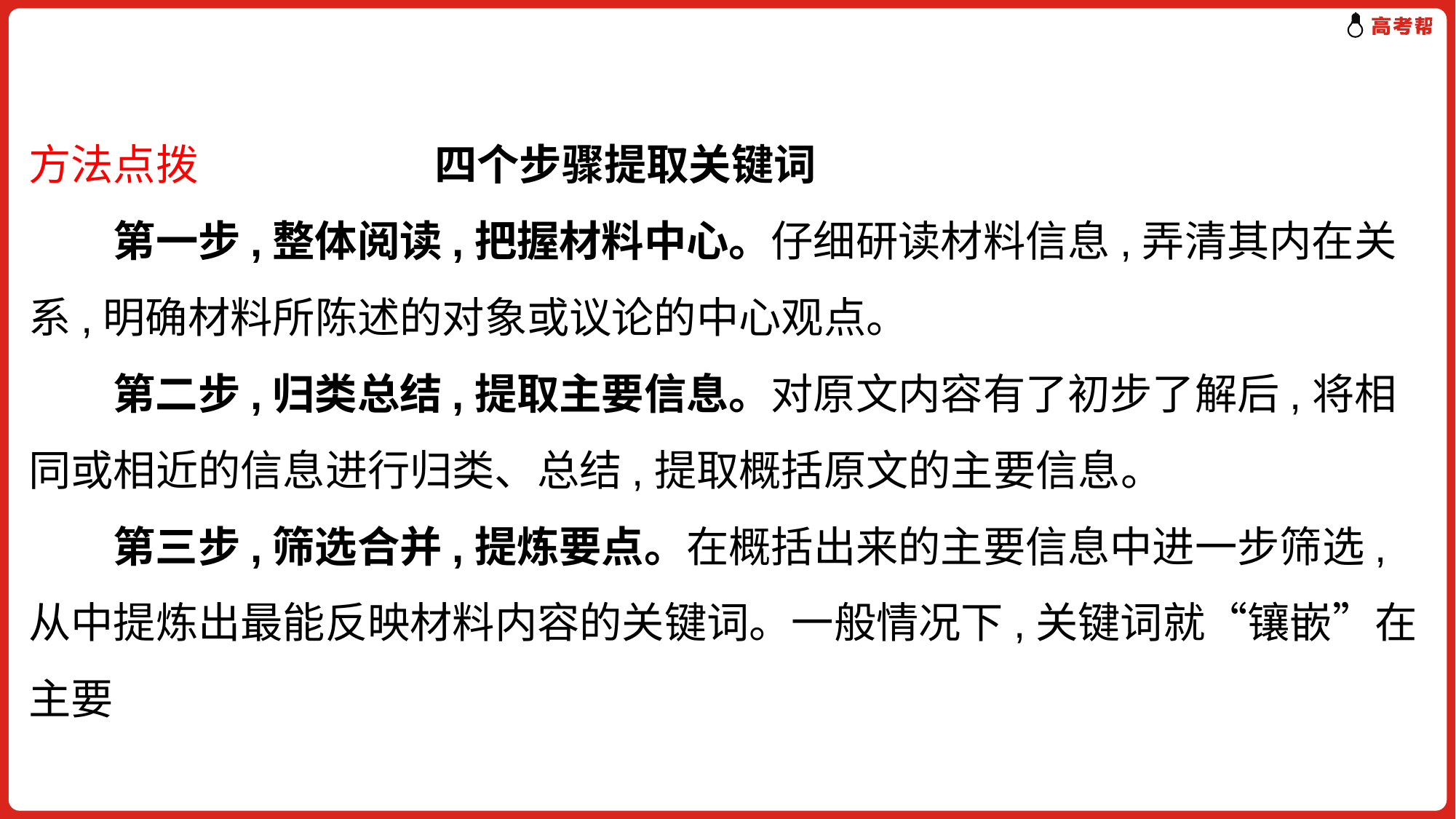

方法点拨                         四个步骤提取关键词
　　第一步,整体阅读,把握材料中心。仔细研读材料信息,弄清其内在关系,明确材料所陈述的对象或议论的中心观点。
　　第二步,归类总结,提取主要信息。对原文内容有了初步了解后,将相同或相近的信息进行归类、总结,提取概括原文的主要信息。
　　第三步,筛选合并,提炼要点。在概括出来的主要信息中进一步筛选,从中提炼出最能反映材料内容的关键词。一般情况下,关键词就“镶嵌”在主要